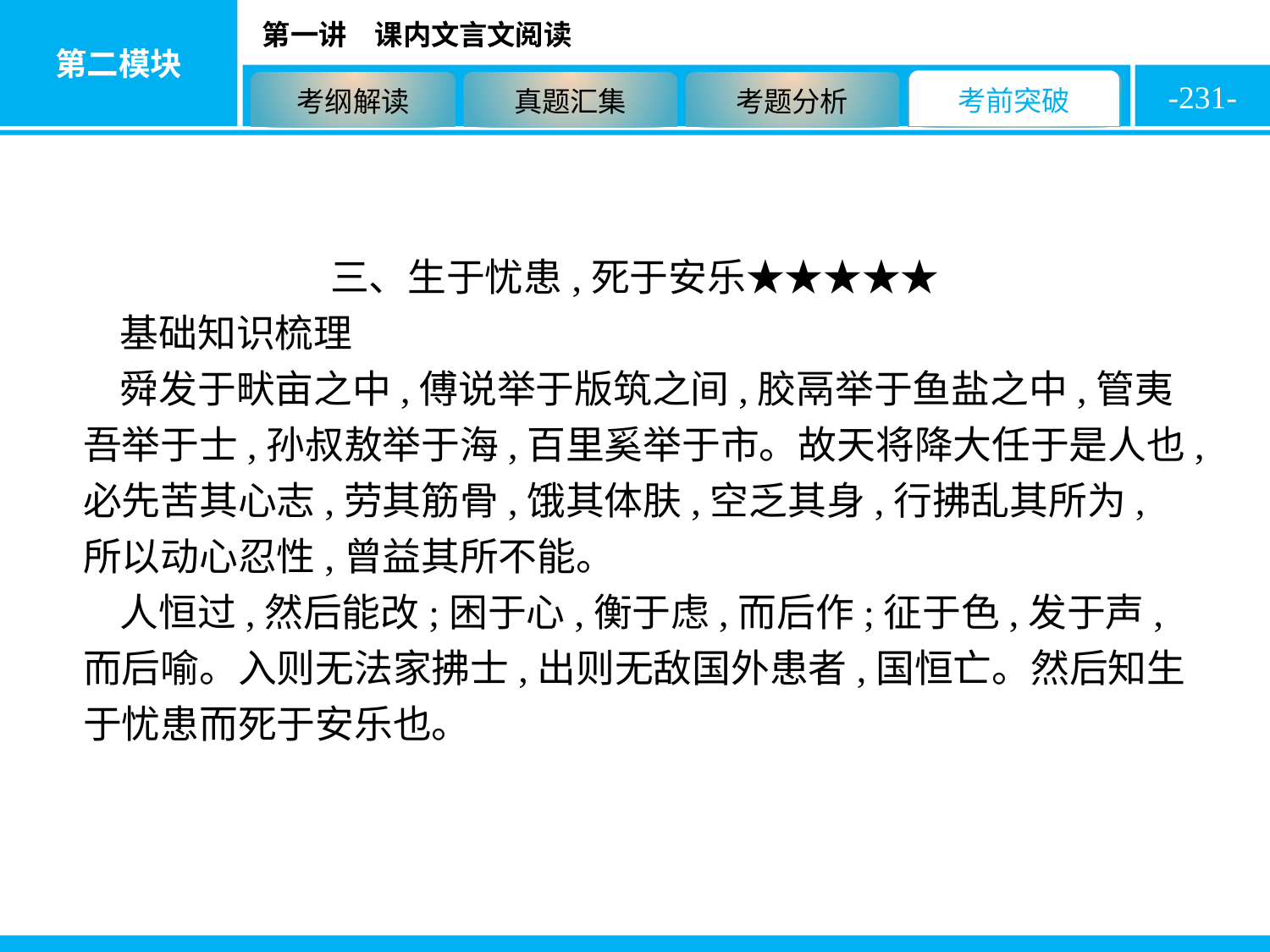

-231-
三、生于忧患,死于安乐★★★★★
基础知识梳理
舜发于畎亩之中,傅说举于版筑之间,胶鬲举于鱼盐之中,管夷吾举于士,孙叔敖举于海,百里奚举于市。故天将降大任于是人也,必先苦其心志,劳其筋骨,饿其体肤,空乏其身,行拂乱其所为,所以动心忍性,曾益其所不能。
人恒过,然后能改;困于心,衡于虑,而后作;征于色,发于声,而后喻。入则无法家拂士,出则无敌国外患者,国恒亡。然后知生于忧患而死于安乐也。